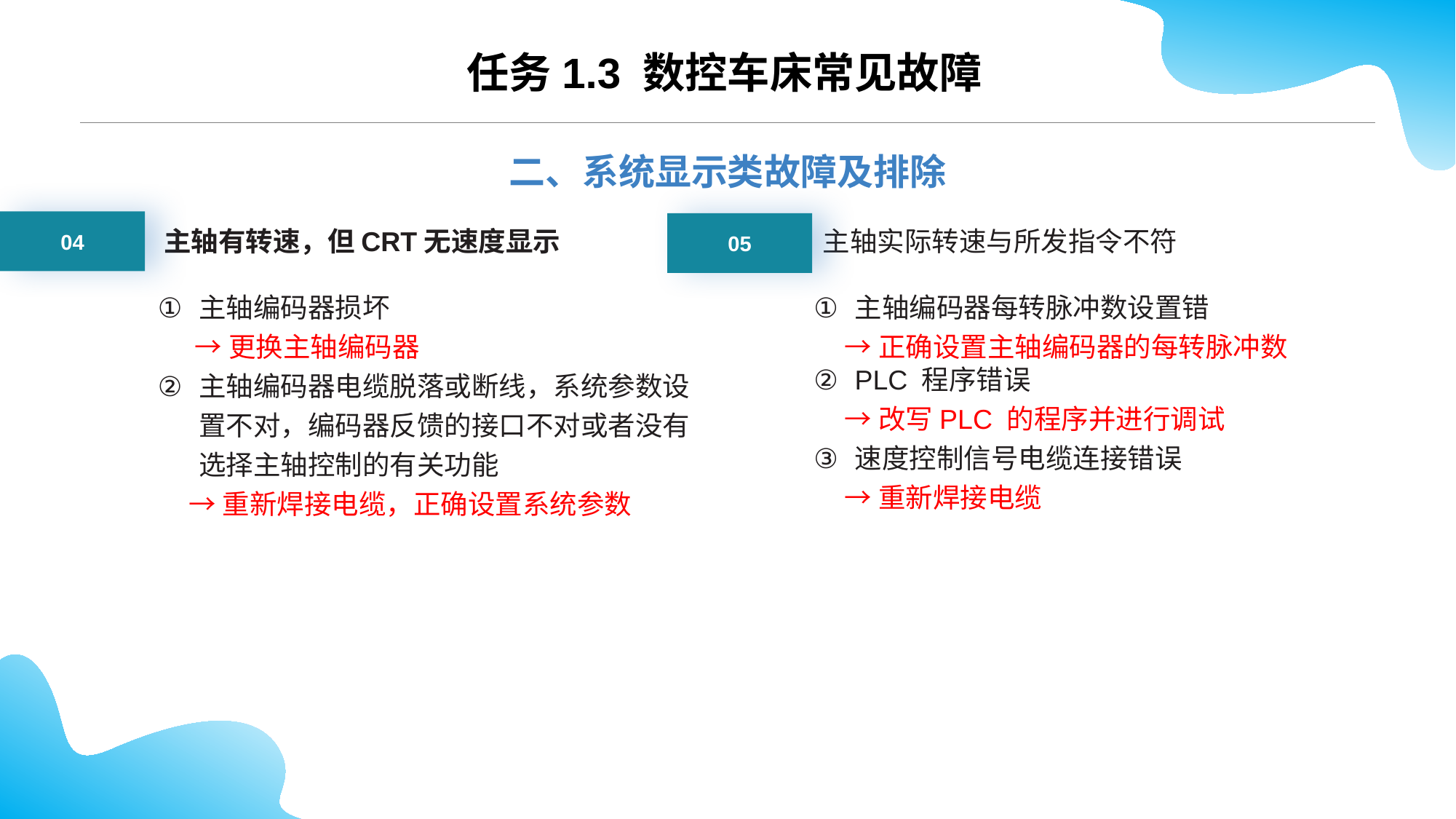

任务1.3 数控车床常见故障

二、系统显示类故障及排除
04
主轴有转速，但CRT无速度显示
05
主轴实际转速与所发指令不符
主轴编码器损坏
      →更换主轴编码器
主轴编码器电缆脱落或断线，系统参数设置不对，编码器反馈的接口不对或者没有选择主轴控制的有关功能
     →重新焊接电缆，正确设置系统参数
主轴编码器每转脉冲数设置错
     →正确设置主轴编码器的每转脉冲数
PLC 程序错误
     →改写PLC 的程序并进行调试
速度控制信号电缆连接错误
     →重新焊接电缆